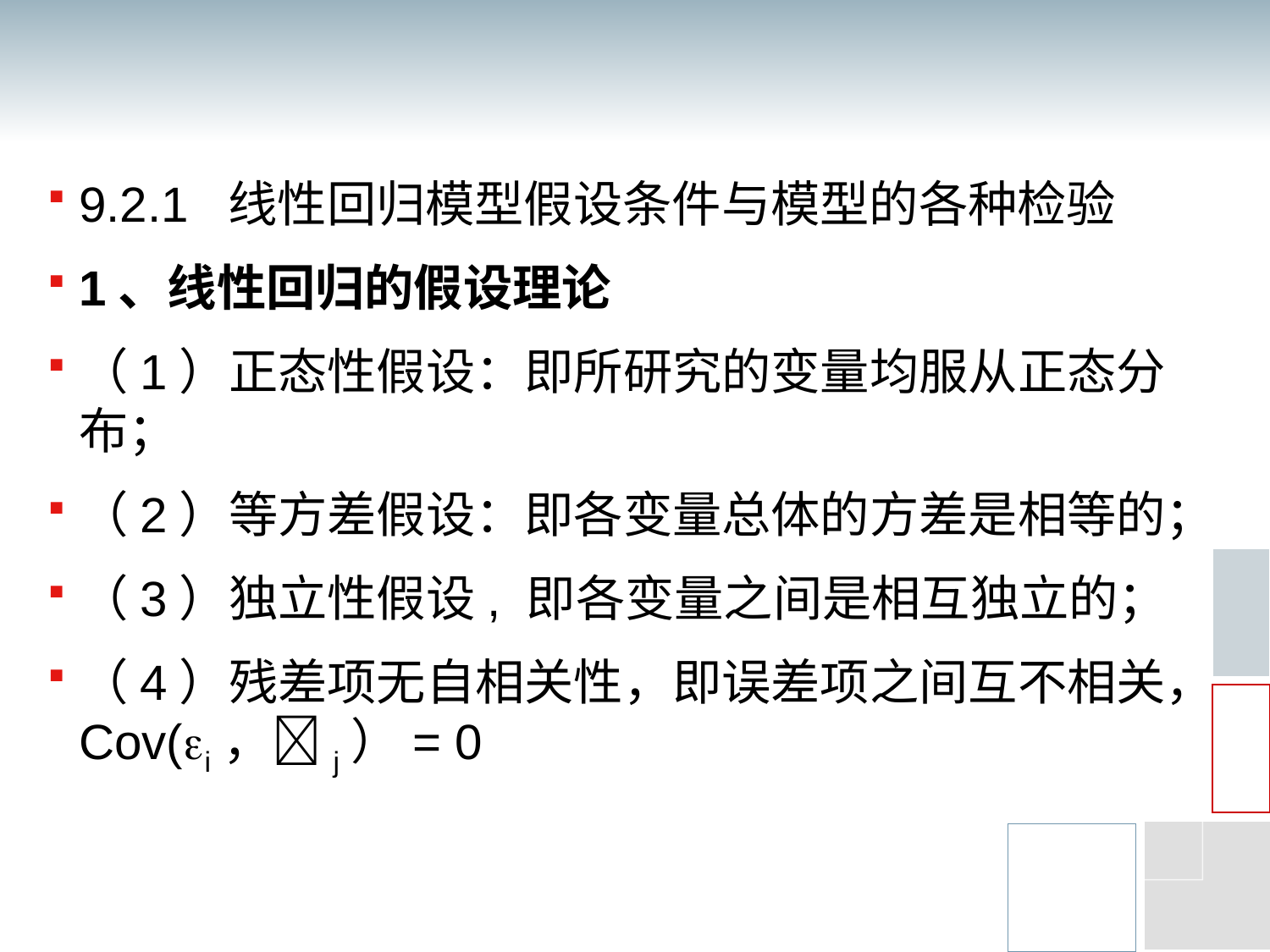

9.2.1  线性回归模型假设条件与模型的各种检验
1、线性回归的假设理论
（1）正态性假设：即所研究的变量均服从正态分布；
（2）等方差假设：即各变量总体的方差是相等的；
（3）独立性假设, 即各变量之间是相互独立的；
（4）残差项无自相关性，即误差项之间互不相关，Cov(εi，εj）= 0